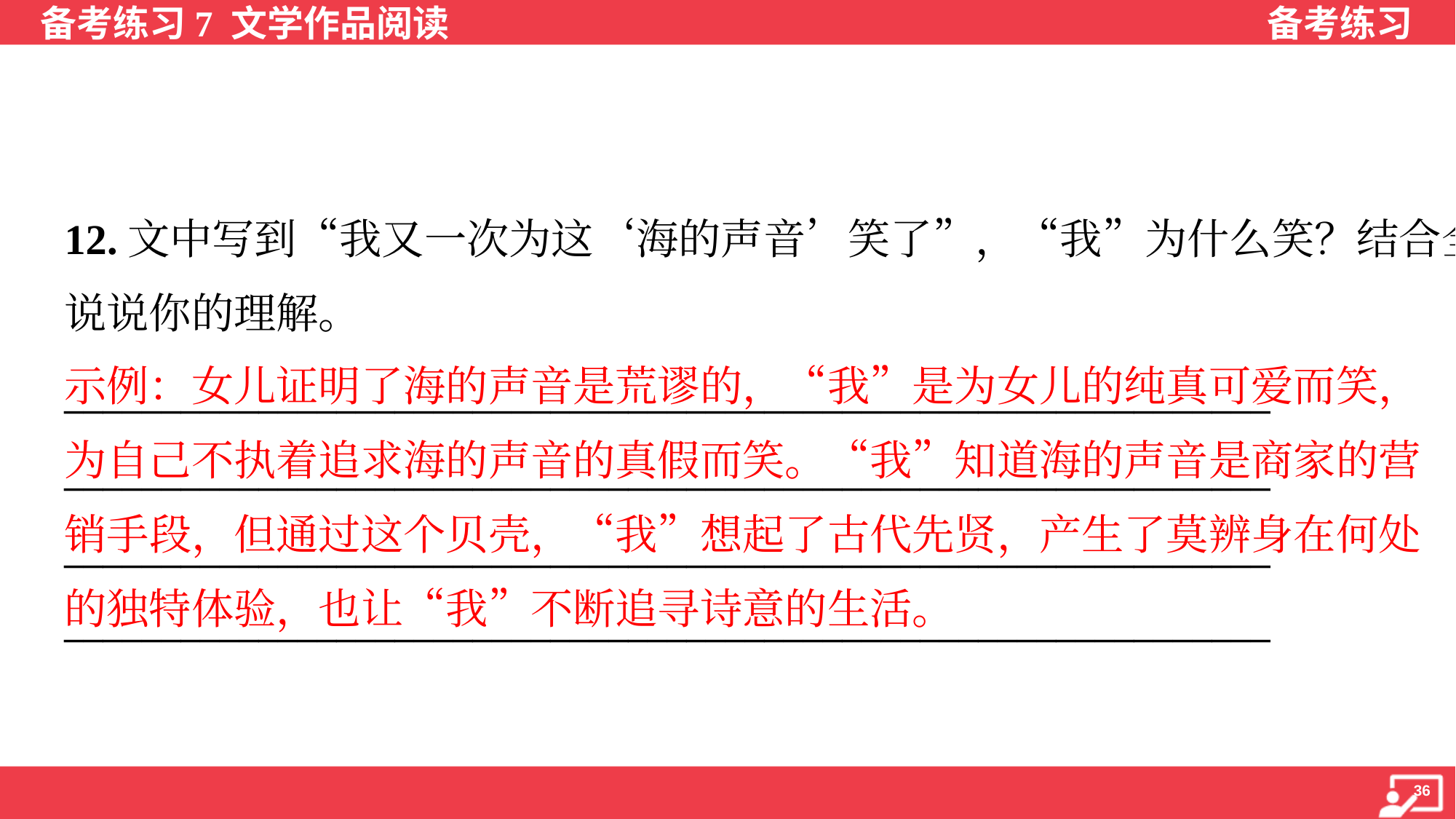

12.文中写到“我又一次为这‘海的声音’笑了”，“我”为什么笑？结合全文
说说你的理解。
示例：女儿证明了海的声音是荒谬的，“我”是为女儿的纯真可爱而笑，
为自己不执着追求海的声音的真假而笑。“我”知道海的声音是商家的营
销手段，但通过这个贝壳，“我”想起了古代先贤，产生了莫辨身在何处
的独特体验，也让“我”不断追寻诗意的生活。
______________________________________________________________
______________________________________________________________
______________________________________________________________
______________________________________________________________